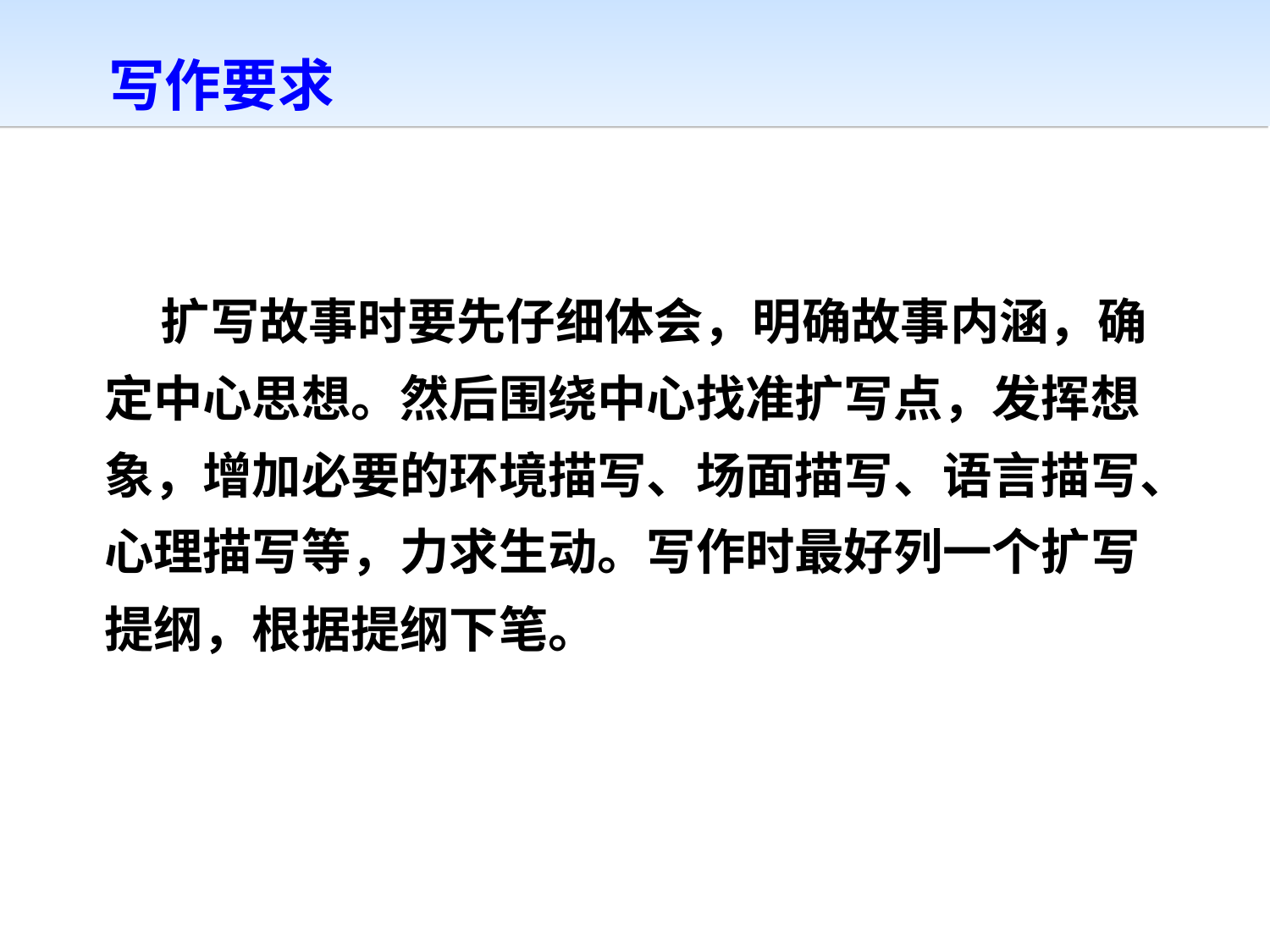

写作要求
    扩写故事时要先仔细体会，明确故事内涵，确定中心思想。然后围绕中心找准扩写点，发挥想象，增加必要的环境描写、场面描写、语言描写、心理描写等，力求生动。写作时最好列一个扩写提纲，根据提纲下笔。